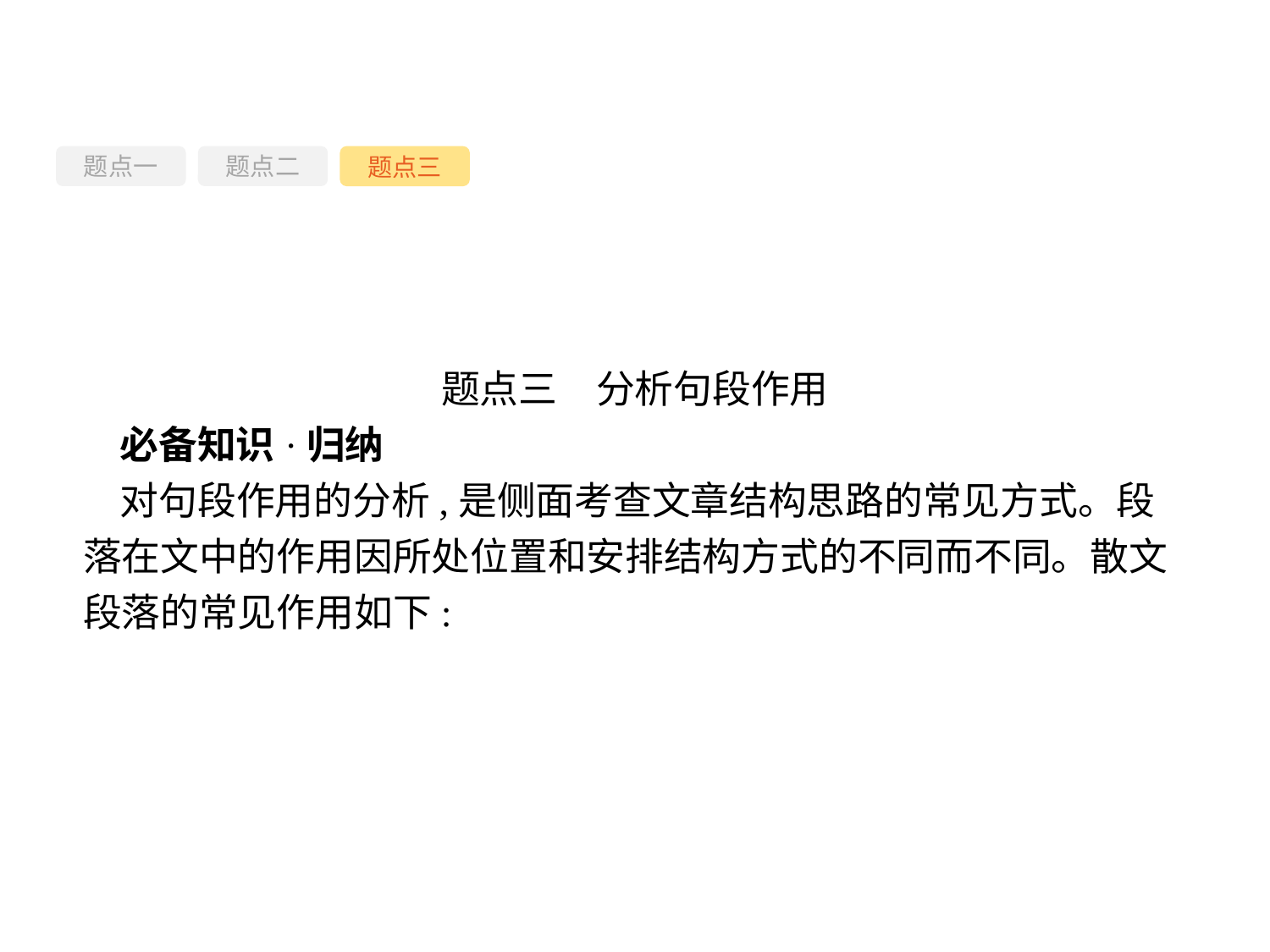

题点一
题点三
题点二
题点三　分析句段作用
必备知识·归纳
对句段作用的分析,是侧面考查文章结构思路的常见方式。段落在文中的作用因所处位置和安排结构方式的不同而不同。散文段落的常见作用如下:
-51-